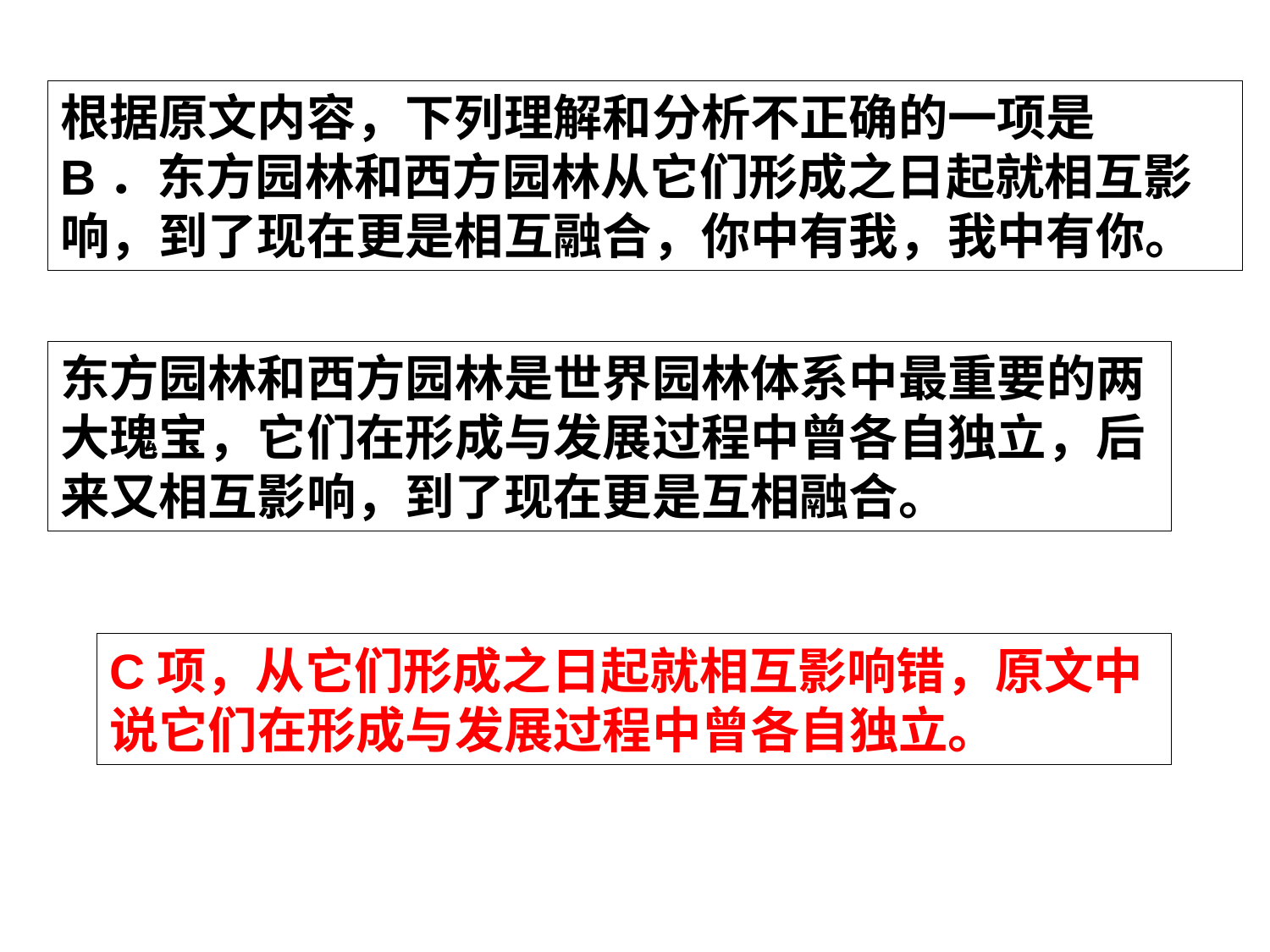

根据原文内容，下列理解和分析不正确的一项是
B．东方园林和西方园林从它们形成之日起就相互影响，到了现在更是相互融合，你中有我，我中有你。
东方园林和西方园林是世界园林体系中最重要的两大瑰宝，它们在形成与发展过程中曾各自独立，后来又相互影响，到了现在更是互相融合。
C项，从它们形成之日起就相互影响错，原文中说它们在形成与发展过程中曾各自独立。